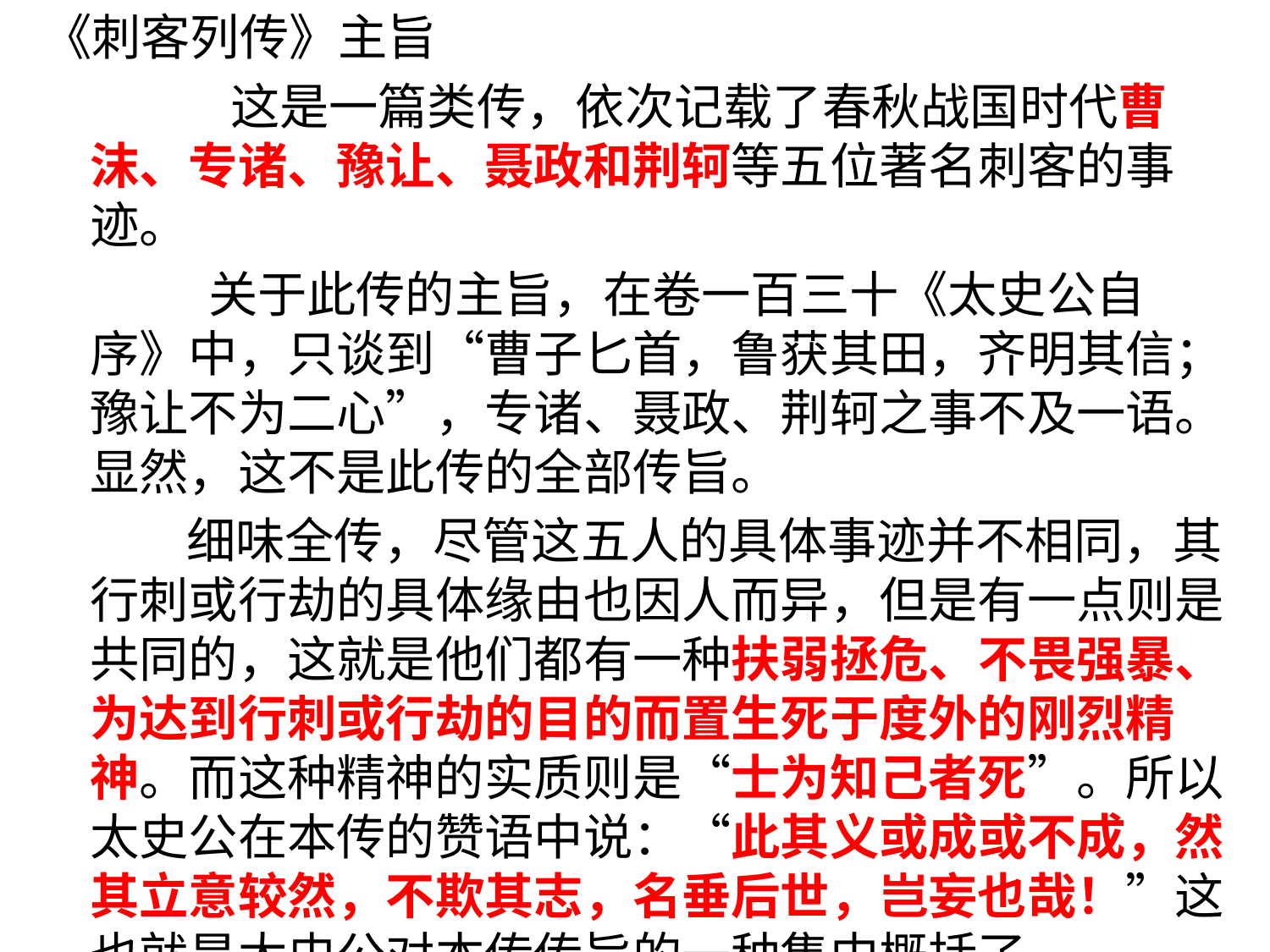

《刺客列传》主旨
                这是一篇类传，依次记载了春秋战国时代曹沫、专诸、豫让、聂政和荆轲等五位著名刺客的事迹。
              关于此传的主旨，在卷一百三十《太史公自序》中，只谈到“曹子匕首，鲁获其田，齐明其信；豫让不为二心”，专诸、聂政、荆轲之事不及一语。显然，这不是此传的全部传旨。
            细味全传，尽管这五人的具体事迹并不相同，其行刺或行劫的具体缘由也因人而异，但是有一点则是共同的，这就是他们都有一种扶弱拯危、不畏强暴、为达到行刺或行劫的目的而置生死于度外的刚烈精神。而这种精神的实质则是“士为知己者死”。所以太史公在本传的赞语中说：“此其义或成或不成，然其立意较然，不欺其志，名垂后世，岂妄也哉！”这也就是太史公对本传传旨的一种集中概括了。